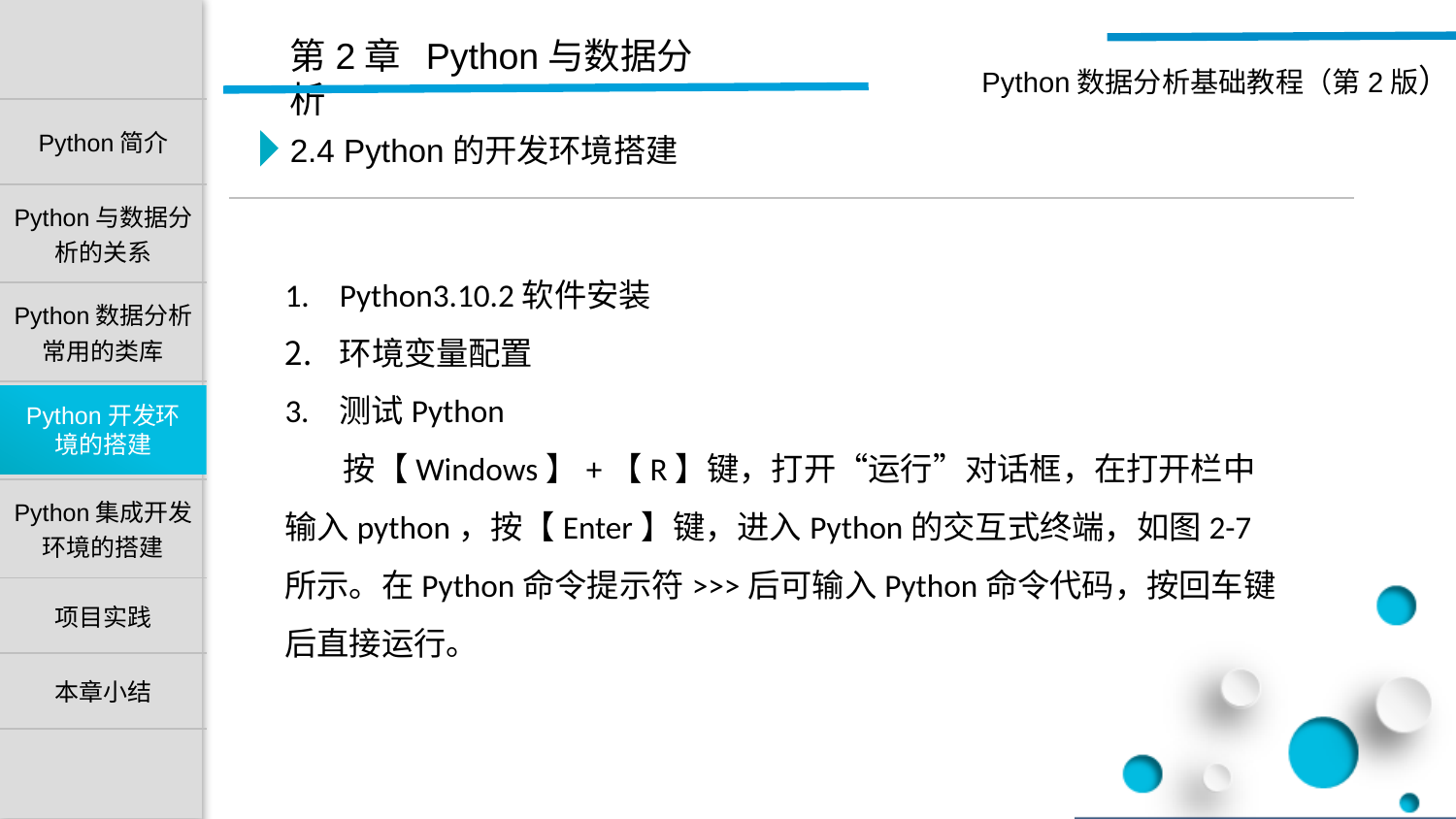

2.4 Python的开发环境搭建

Python3.10.2软件安装
环境变量配置
3.   测试Python
       按【Windows】+【R】键，打开“运行”对话框，在打开栏中输入python，按【Enter】键，进入Python的交互式终端，如图2-7所示。在Python命令提示符>>>后可输入Python命令代码，按回车键后直接运行。